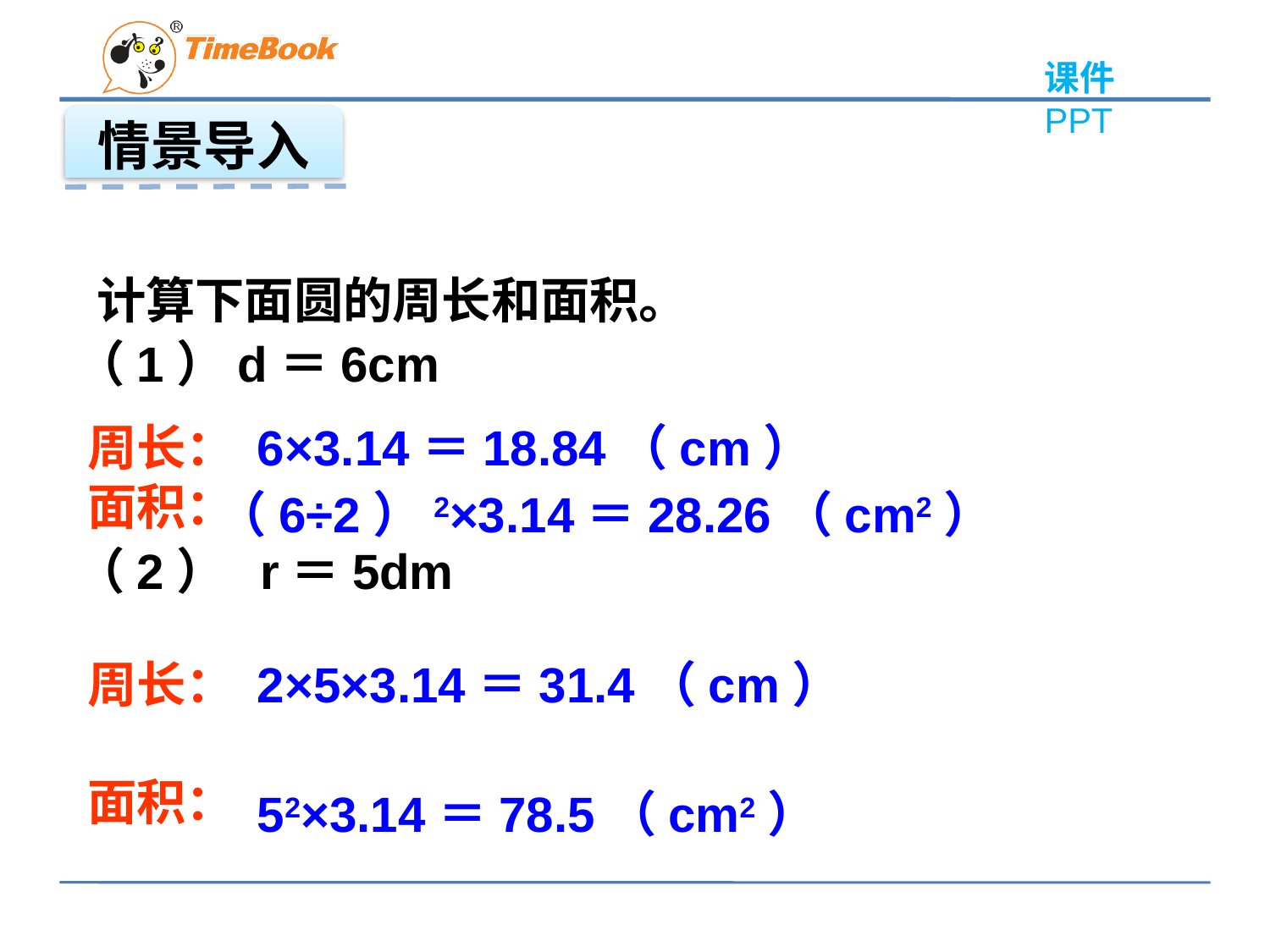

情景导入
计算下面圆的周长和面积。
（1）d＝6cm

（2）  r＝5dm
周长：
面积：
6×3.14＝18.84（cm）
（6÷2）2×3.14＝28.26（cm2）
周长：

面积：
2×5×3.14＝31.4（cm）
52×3.14＝78.5（cm2）